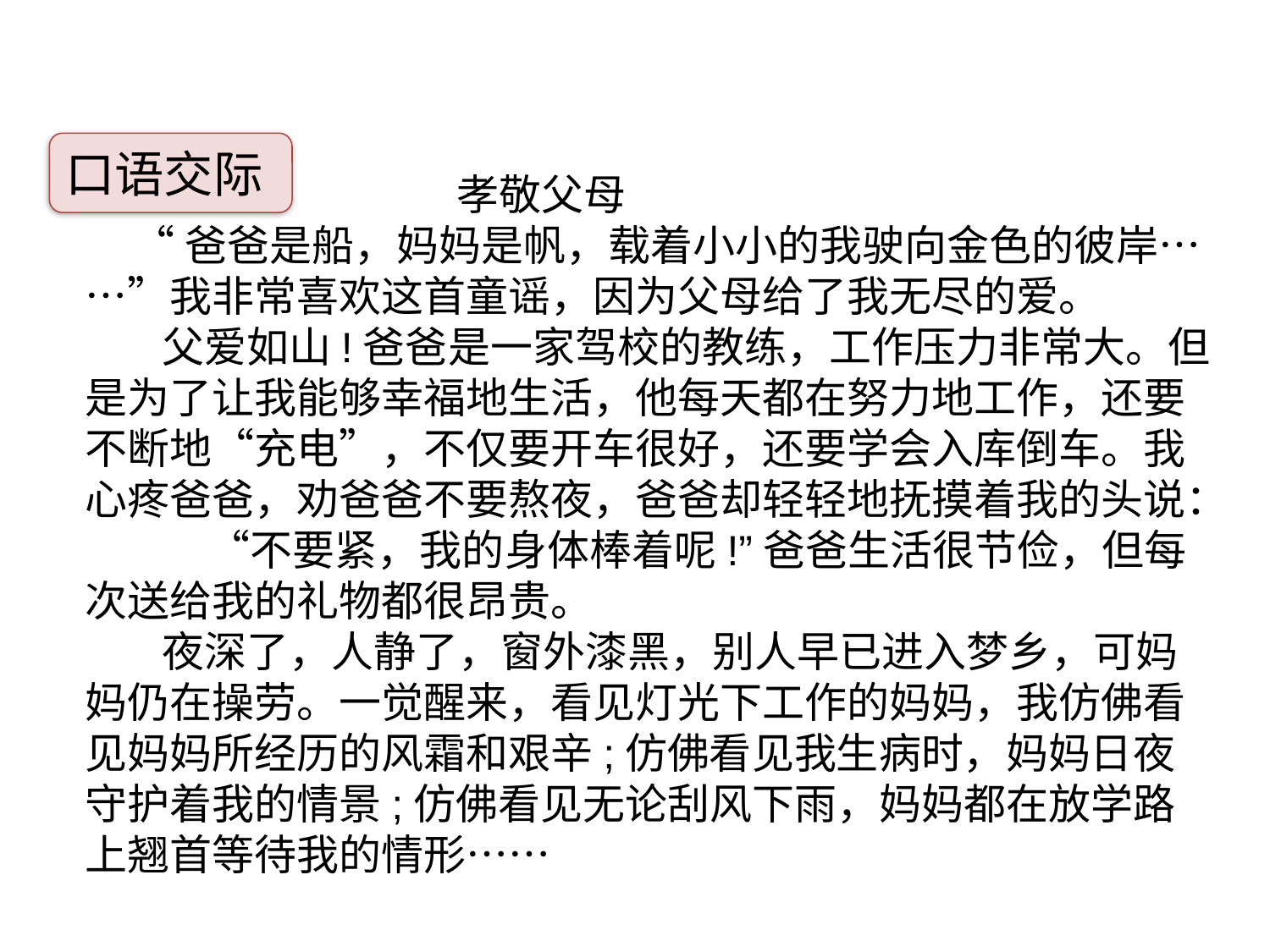

口语交际
                                      孝敬父母
     “爸爸是船，妈妈是帆，载着小小的我驶向金色的彼岸……”我非常喜欢这首童谣，因为父母给了我无尽的爱。
       父爱如山!爸爸是一家驾校的教练，工作压力非常大。但是为了让我能够幸福地生活，他每天都在努力地工作，还要不断地“充电”，不仅要开车很好，还要学会入库倒车。我心疼爸爸，劝爸爸不要熬夜，爸爸却轻轻地抚摸着我的头说：             “不要紧，我的身体棒着呢!”爸爸生活很节俭，但每次送给我的礼物都很昂贵。
       夜深了，人静了，窗外漆黑，别人早已进入梦乡，可妈妈仍在操劳。一觉醒来，看见灯光下工作的妈妈，我仿佛看见妈妈所经历的风霜和艰辛;仿佛看见我生病时，妈妈日夜守护着我的情景;仿佛看见无论刮风下雨，妈妈都在放学路上翘首等待我的情形……